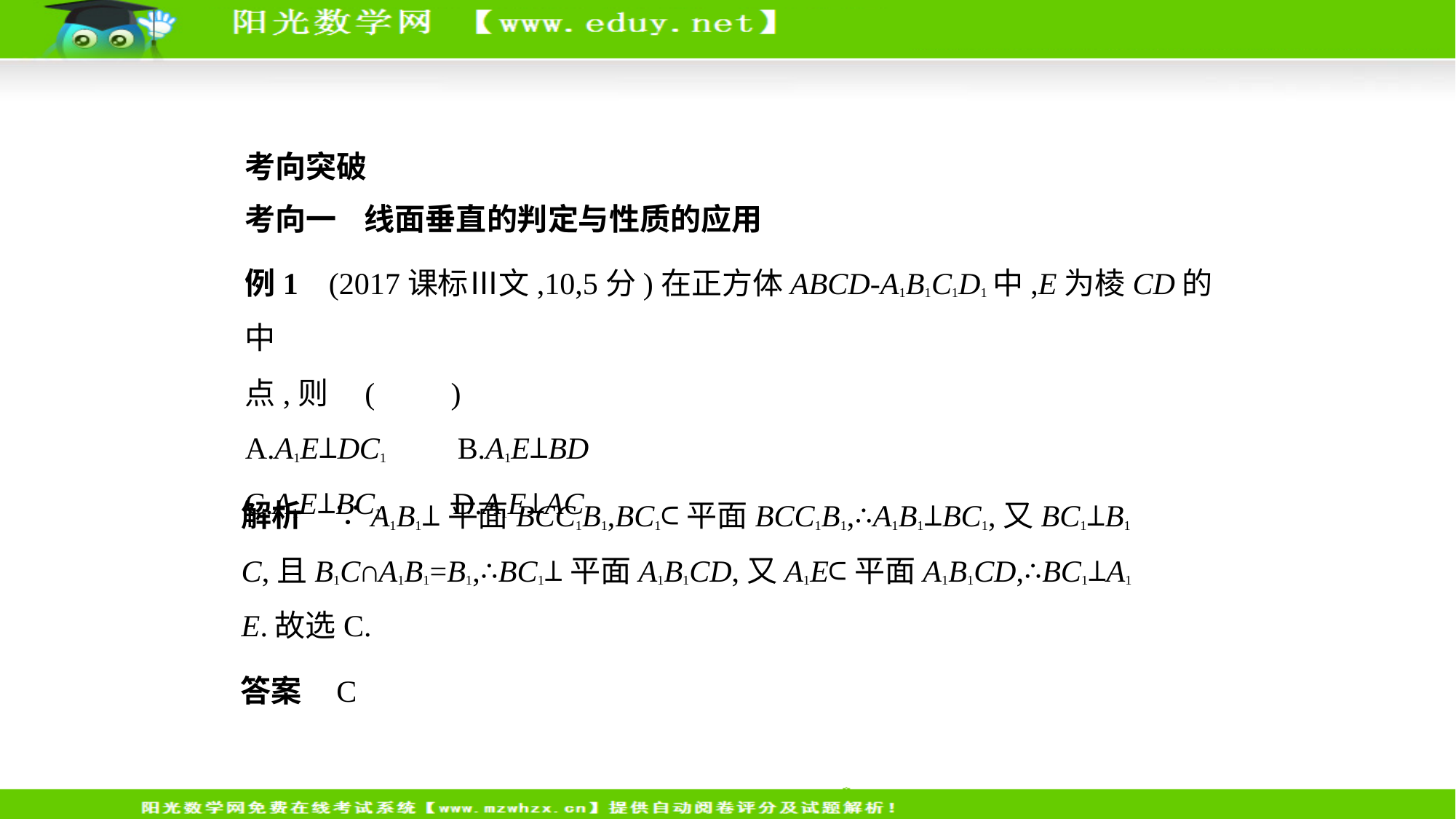

考向突破
考向一    线面垂直的判定与性质的应用
例1    (2017课标Ⅲ文,10,5分)在正方体ABCD-A1B1C1D1中,E为棱CD的中
点,则 (　　)
A.A1E⊥DC1　    B.A1E⊥BD
C.A1E⊥BC1　    D.A1E⊥AC
解析　∵A1B1⊥平面BCC1B1,BC1⊂平面BCC1B1,∴A1B1⊥BC1,又BC1⊥B1
C,且B1C∩A1B1=B1,∴BC1⊥平面A1B1CD,又A1E⊂平面A1B1CD,∴BC1⊥A1
E.故选C.
答案    C